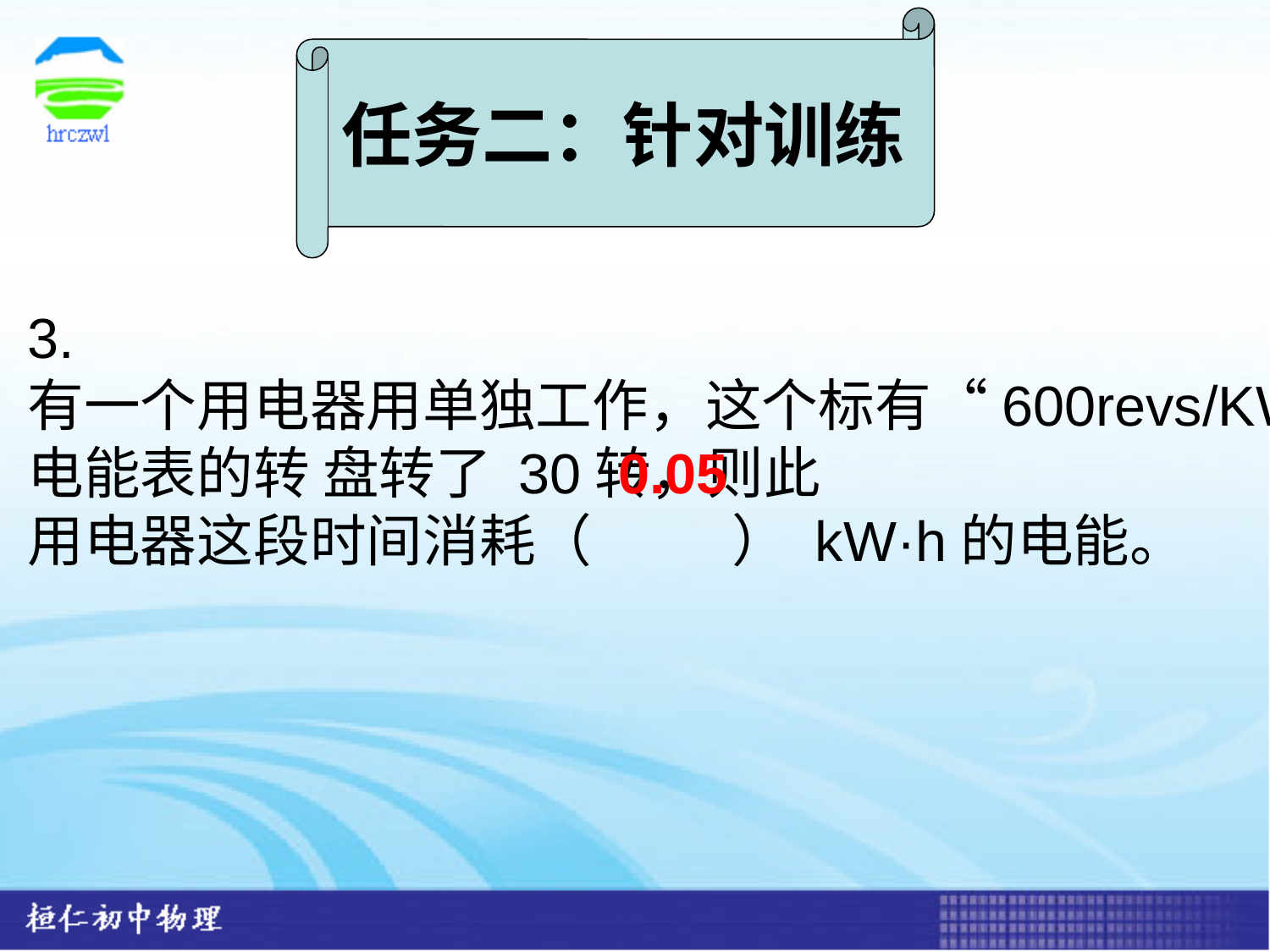

任务二：针对训练
3. 有一个用电器用单独工作，这个标有“600revs/KWh电能表的转 盘转了 30转，则此
用电器这段时间消耗（           ） kW·h的电能。
0.05